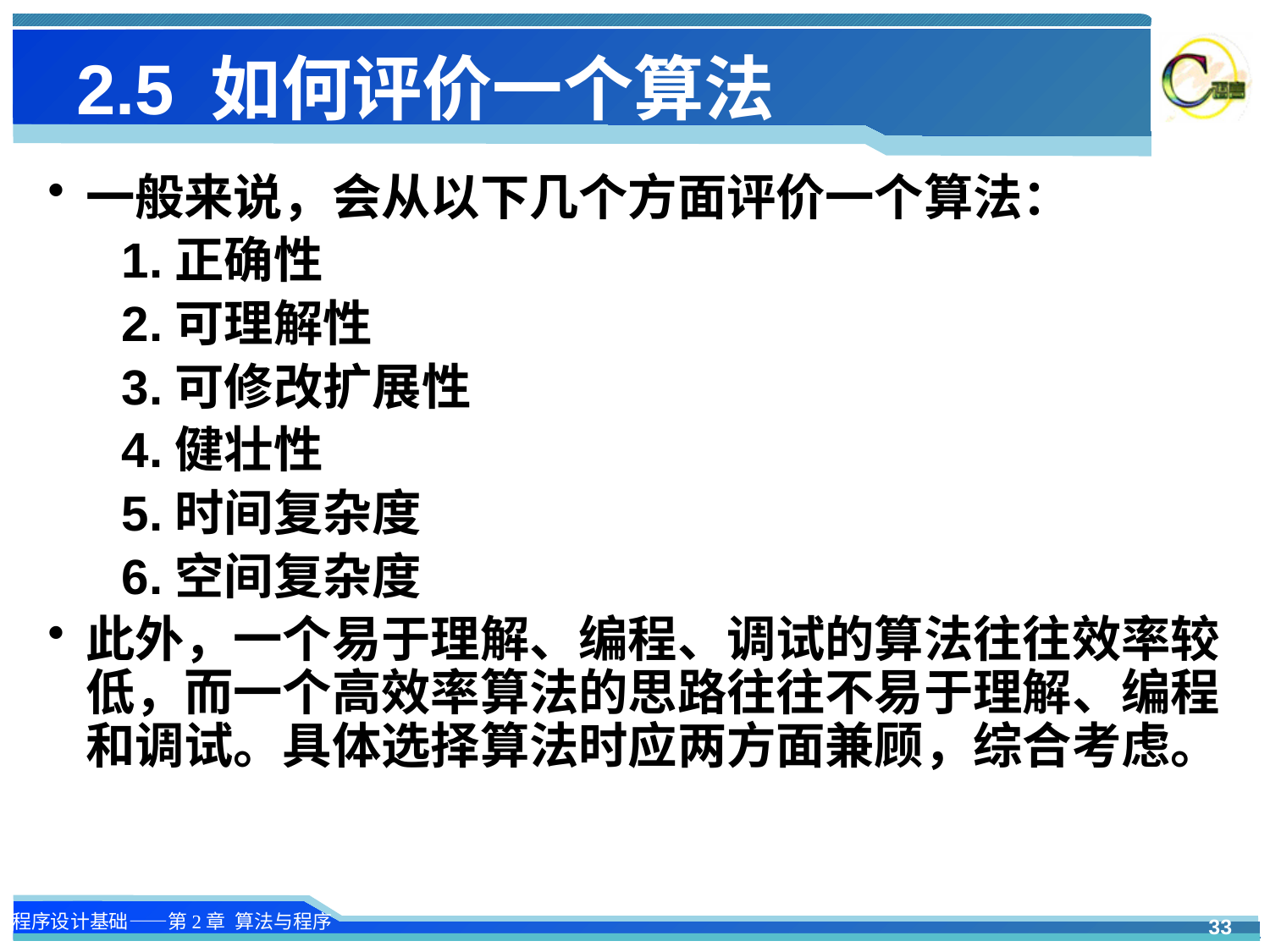

# 2.5 如何评价一个算法
一般来说，会从以下几个方面评价一个算法：
1.正确性
2.可理解性
3.可修改扩展性
4.健壮性
5.时间复杂度
6.空间复杂度
此外，一个易于理解、编程、调试的算法往往效率较低，而一个高效率算法的思路往往不易于理解、编程和调试。具体选择算法时应两方面兼顾，综合考虑。
33